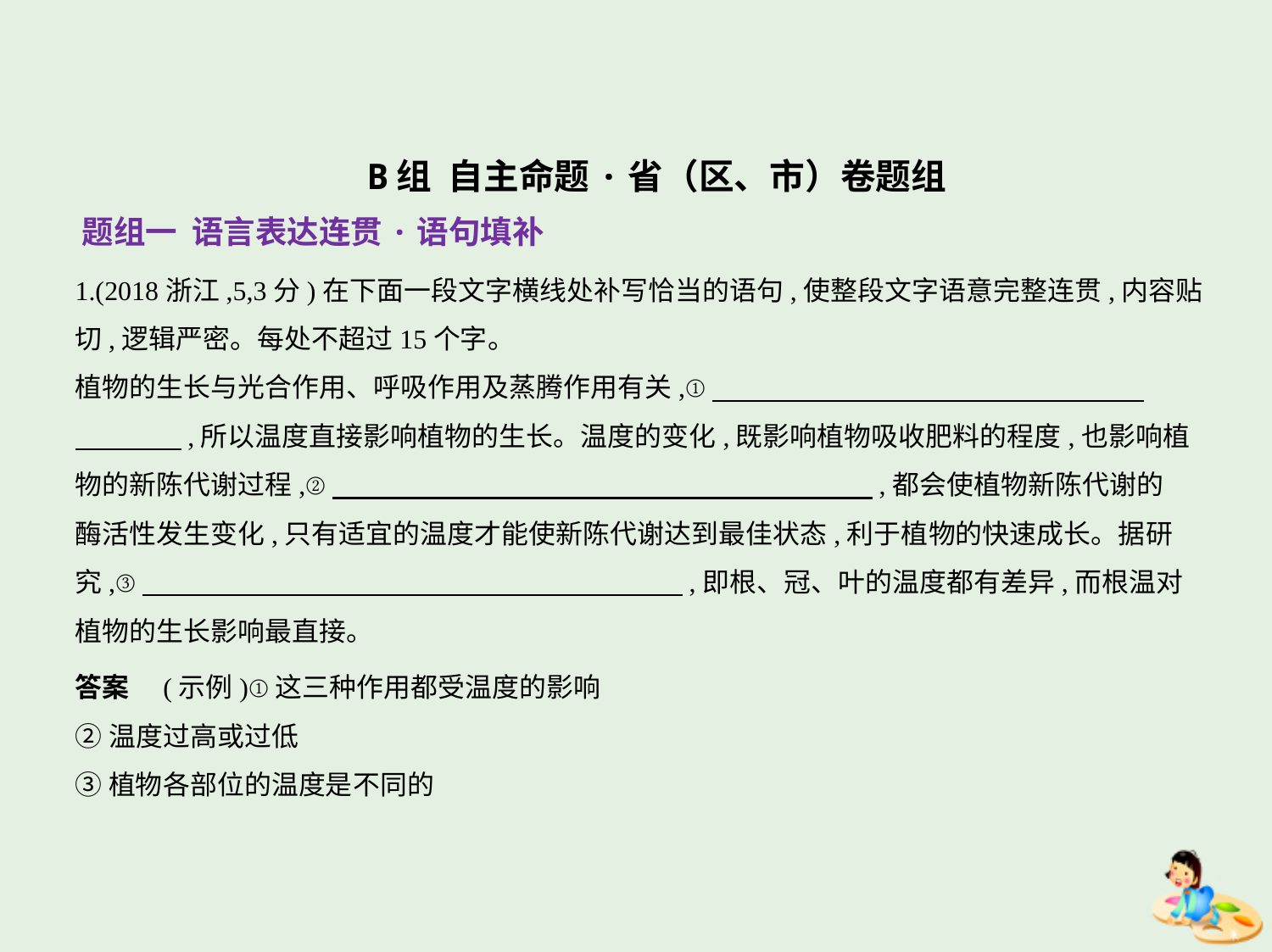

B组  自主命题·省（区、市）卷题组
题组一  语言表达连贯·语句填补
1.(2018浙江,5,3分)在下面一段文字横线处补写恰当的语句,使整段文字语意完整连贯,内容贴
切,逻辑严密。每处不超过15个字。
植物的生长与光合作用、呼吸作用及蒸腾作用有关,①　　　　　　　　　　　　　　　    
　　　    ,所以温度直接影响植物的生长。温度的变化,既影响植物吸收肥料的程度,也影响植
物的新陈代谢过程,②　　　　　　　　　　　　　　　　　　　    ,都会使植物新陈代谢的
酶活性发生变化,只有适宜的温度才能使新陈代谢达到最佳状态,利于植物的快速成长。据研
究,③　　　　　　　　　　　　　　　　　　　    ,即根、冠、叶的温度都有差异,而根温对
植物的生长影响最直接。
答案　(示例)①这三种作用都受温度的影响
②温度过高或过低
③植物各部位的温度是不同的